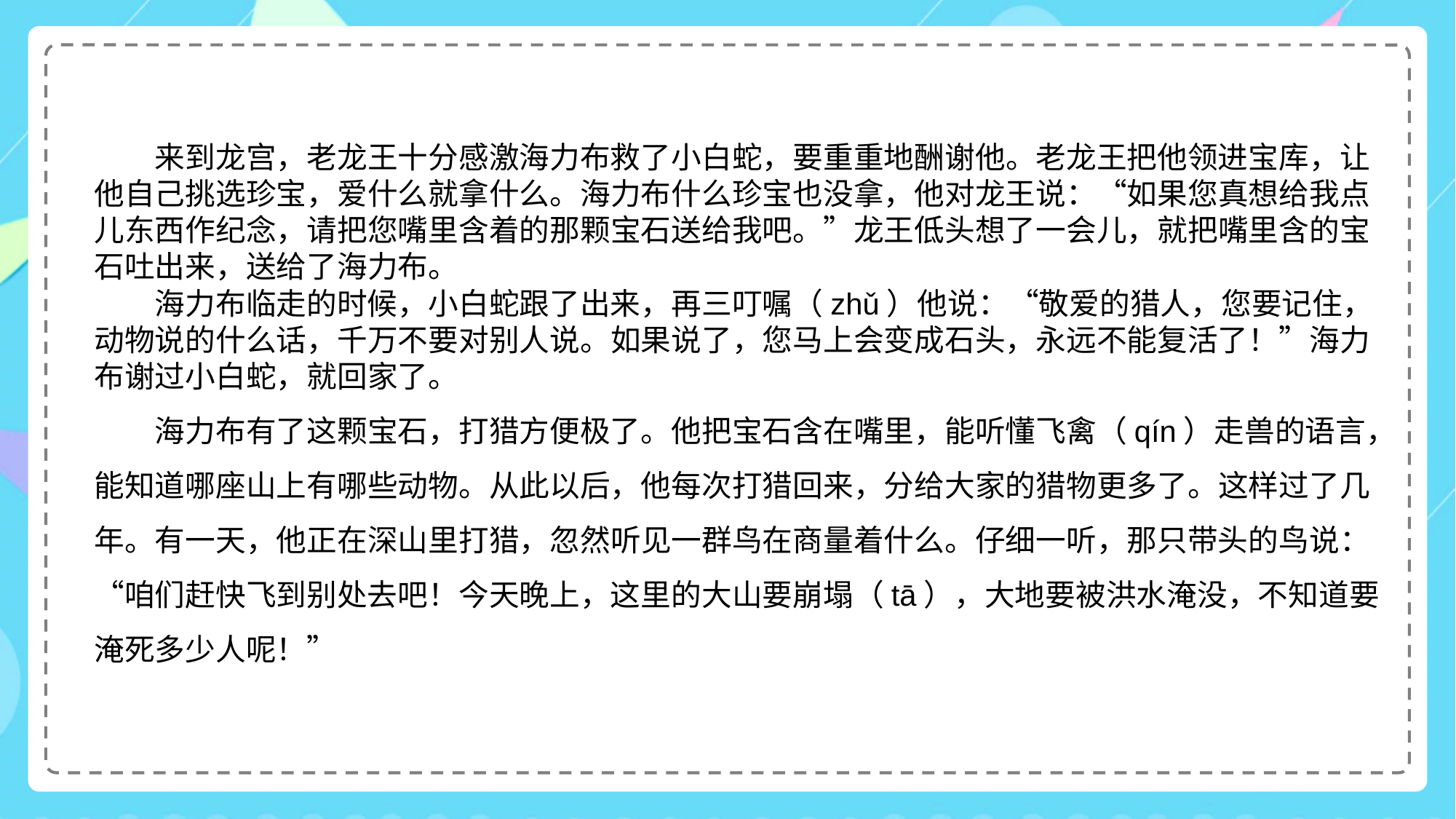

来到龙宫，老龙王十分感激海力布救了小白蛇，要重重地酬谢他。老龙王把他领进宝库，让他自己挑选珍宝，爱什么就拿什么。海力布什么珍宝也没拿，他对龙王说：“如果您真想给我点儿东西作纪念，请把您嘴里含着的那颗宝石送给我吧。”龙王低头想了一会儿，就把嘴里含的宝石吐出来，送给了海力布。
　　海力布临走的时候，小白蛇跟了出来，再三叮嘱（zhǔ）他说：“敬爱的猎人，您要记住，动物说的什么话，千万不要对别人说。如果说了，您马上会变成石头，永远不能复活了！”海力布谢过小白蛇，就回家了。
　　海力布有了这颗宝石，打猎方便极了。他把宝石含在嘴里，能听懂飞禽（qín）走兽的语言，能知道哪座山上有哪些动物。从此以后，他每次打猎回来，分给大家的猎物更多了。这样过了几年。有一天，他正在深山里打猎，忽然听见一群鸟在商量着什么。仔细一听，那只带头的鸟说：“咱们赶快飞到别处去吧！今天晚上，这里的大山要崩塌（tā），大地要被洪水淹没，不知道要淹死多少人呢！”